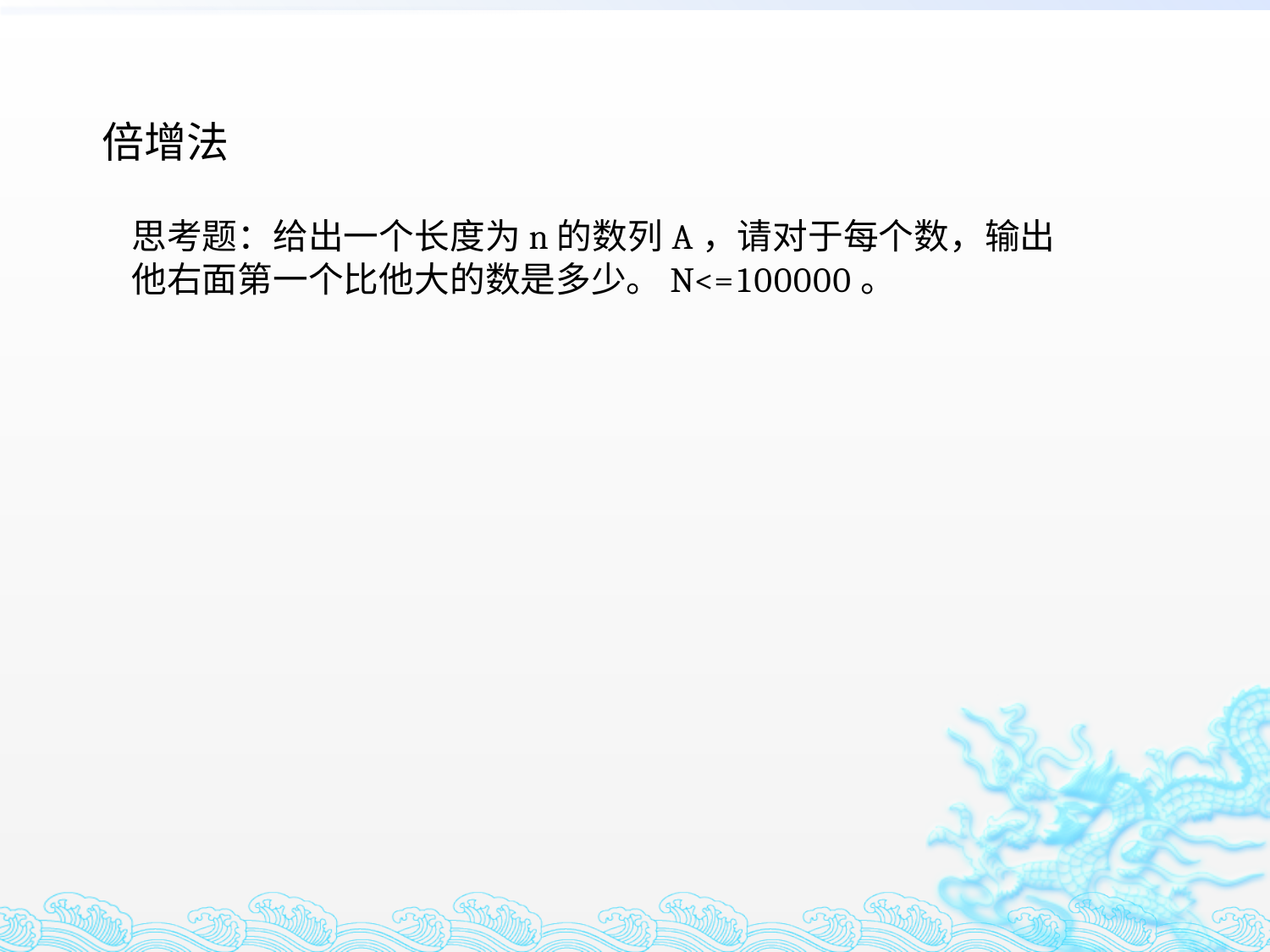

倍增法
思考题：给出一个长度为n的数列A，请对于每个数，输出他右面第一个比他大的数是多少。N<=100000。